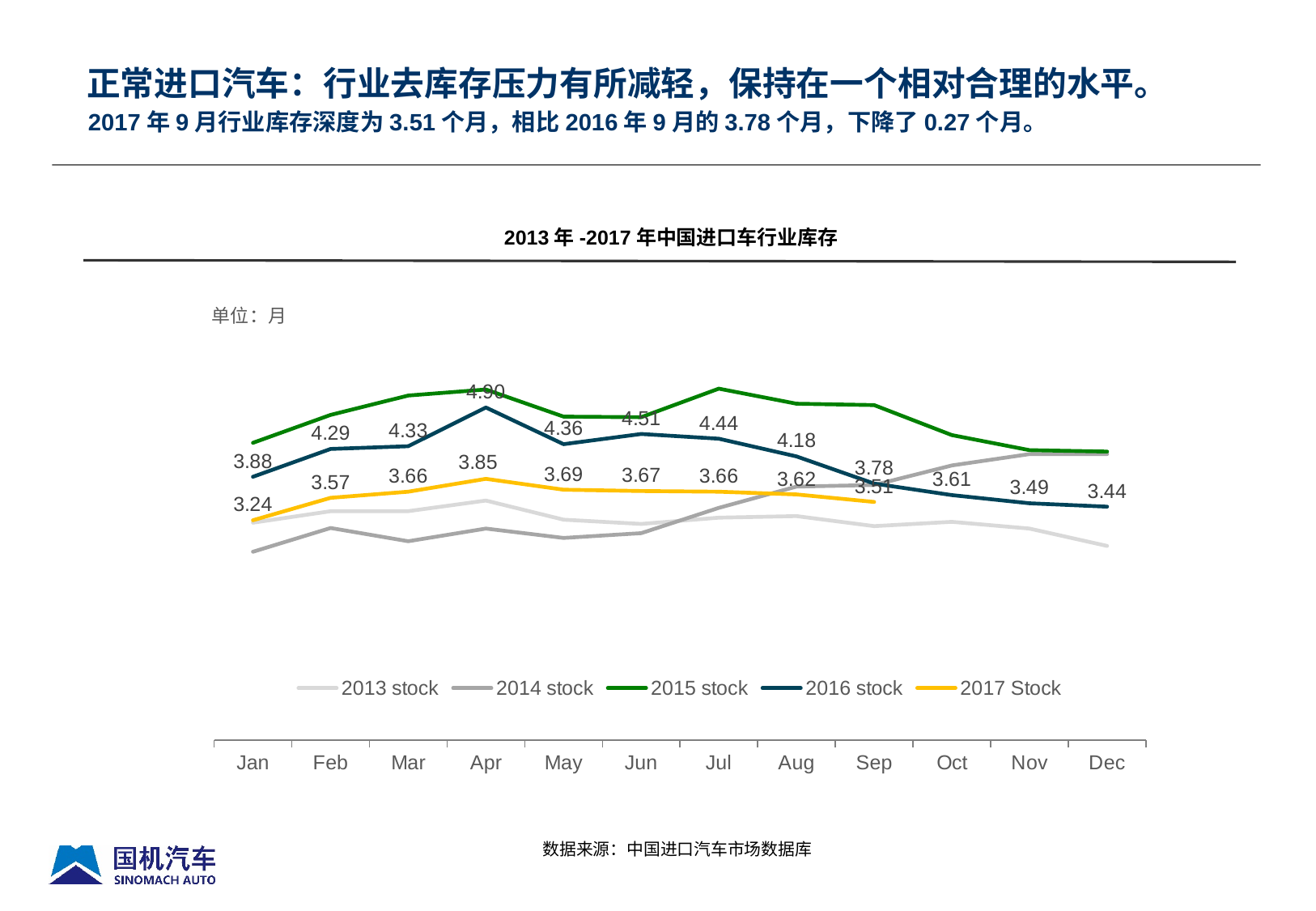

正常进口汽车：行业去库存压力有所减轻，保持在一个相对合理的水平。
# 2017年9月行业库存深度为3.51个月，相比2016年9月的3.78个月，下降了0.27个月。
2013年-2017年中国进口车行业库存

### Chart

| Category | 2013 stock | 2014 stock | 2015 stock | 2016 stock | 2017 Stock |
|---|---|---|---|---|---|
| Jan | 3.2043862539214167 | 2.775244225064993 | 4.379792769859558 | 3.88 | 3.24 |
| Feb | 3.3730713684582376 | 3.125797514579811 | 4.790793040010112 | 4.29 | 3.57 |
| Mar | 3.3736269492475395 | 2.9310841792234967 | 5.075751547414596 | 4.33 | 3.66 |
| Apr | 3.529833617160808 | 3.117700956898124 | 5.1645361243776 | 4.9 | 3.8499999999999988 |
| May | 3.2482845341986404 | 2.9795973884657236 | 4.765507704464641 | 4.3599999999999985 | 3.69 |
| Jun | 3.185528534699633 | 3.050102157615723 | 4.757204278321755 | 4.51 | 3.67 |
| Jul | 3.277858215599342 | 3.4224382276805003 | 5.177540928034455 | 4.44 | 3.66 |
| Aug | 3.3011984233367384 | 3.7356086935239103 | 4.955509268047423 | 4.18 | 3.62 |
| Sep | 3.1532922838929482 | 3.7590657981530344 | 4.935369956010171 | 3.7800000000000002 | 3.51 |
| Oct | 3.2169686181547426 | 4.046681937501045 | 4.4937308963882465 | 3.61 | None |
| Nov | 3.117313968936053 | 4.213444308567721 | 4.271815147050596 | 3.4899999999999998 | None |
| Dec | 2.8610233363761908 | 4.213444308567721 | 4.250989480017677 | 3.44 | None |
数据来源：中国进口汽车市场数据库